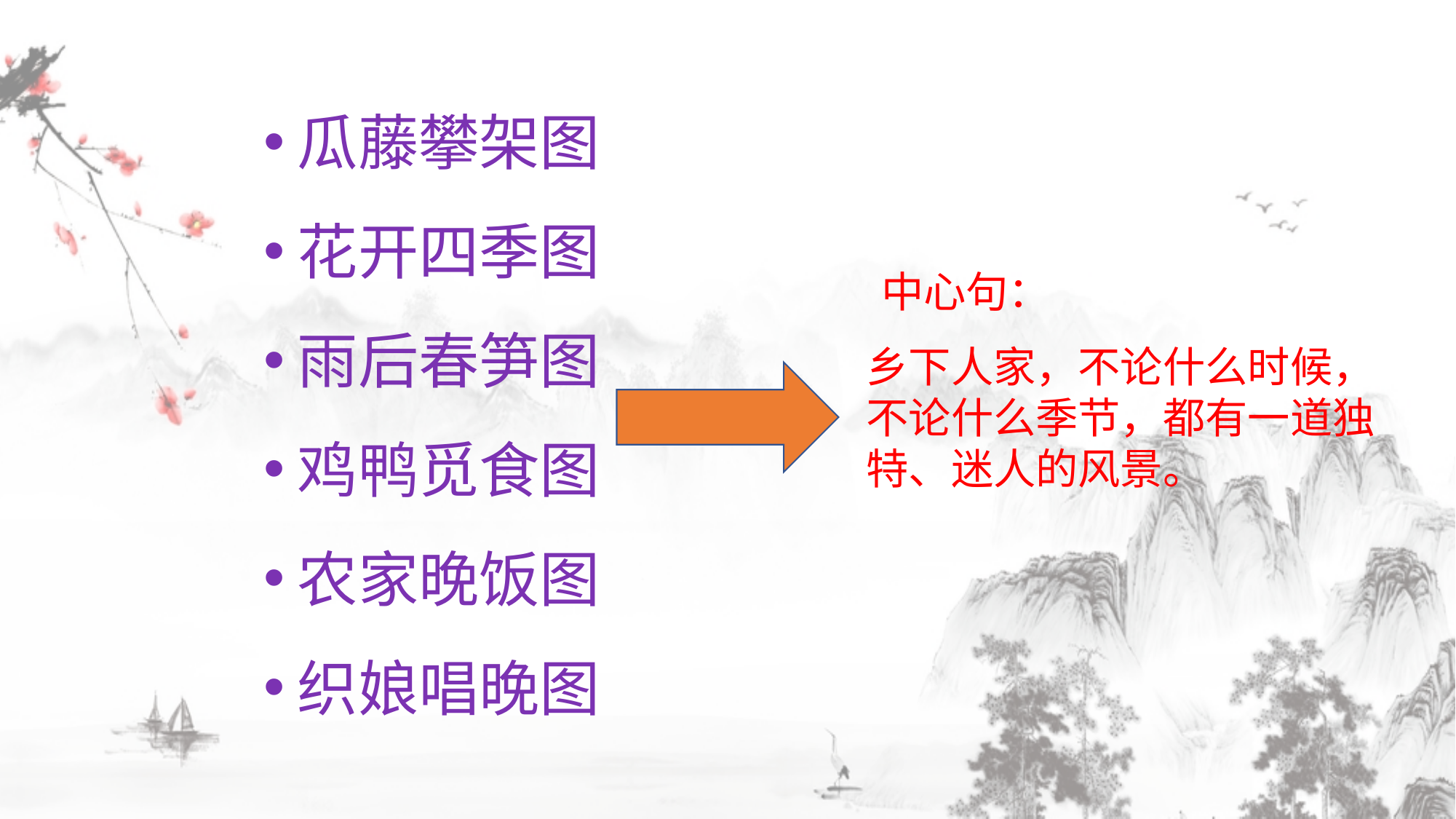

瓜藤攀架图
花开四季图
雨后春笋图
鸡鸭觅食图
农家晚饭图
织娘唱晚图
中心句：
乡下人家，不论什么时候，不论什么季节，都有一道独特、迷人的风景。